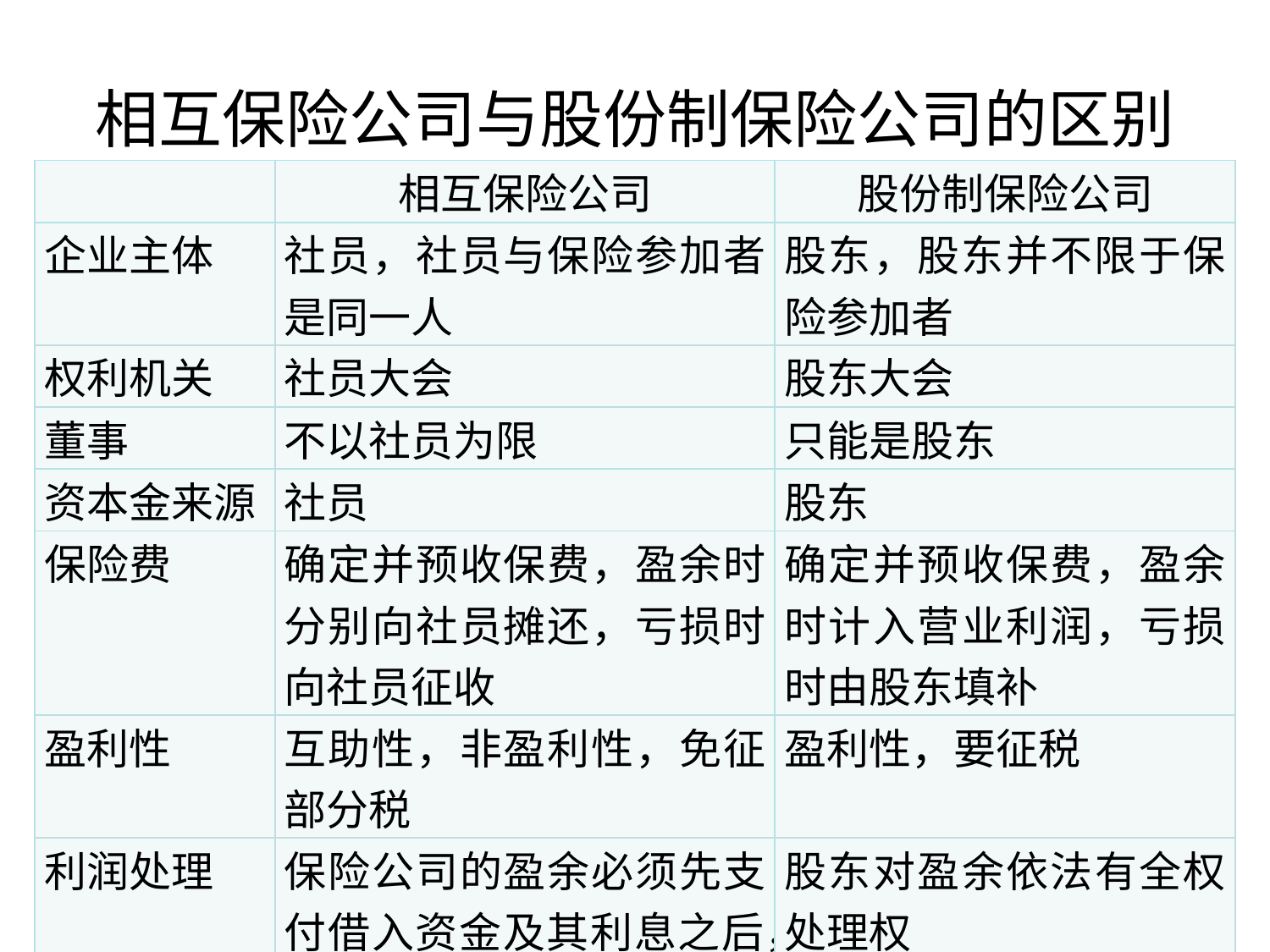

# 相互保险公司与股份制保险公司的区别
|  | 相互保险公司 | 股份制保险公司 |
| --- | --- | --- |
| 企业主体 | 社员，社员与保险参加者是同一人 | 股东，股东并不限于保险参加者 |
| 权利机关 | 社员大会 | 股东大会 |
| 董事 | 不以社员为限 | 只能是股东 |
| 资本金来源 | 社员 | 股东 |
| 保险费 | 确定并预收保费，盈余时分别向社员摊还，亏损时向社员征收 | 确定并预收保费，盈余时计入营业利润，亏损时由股东填补 |
| 盈利性 | 互助性，非盈利性，免征部分税 | 盈利性，要征税 |
| 利润处理 | 保险公司的盈余必须先支付借入资金及其利息之后，才能由社员享有 | 股东对盈余依法有全权处理权 |